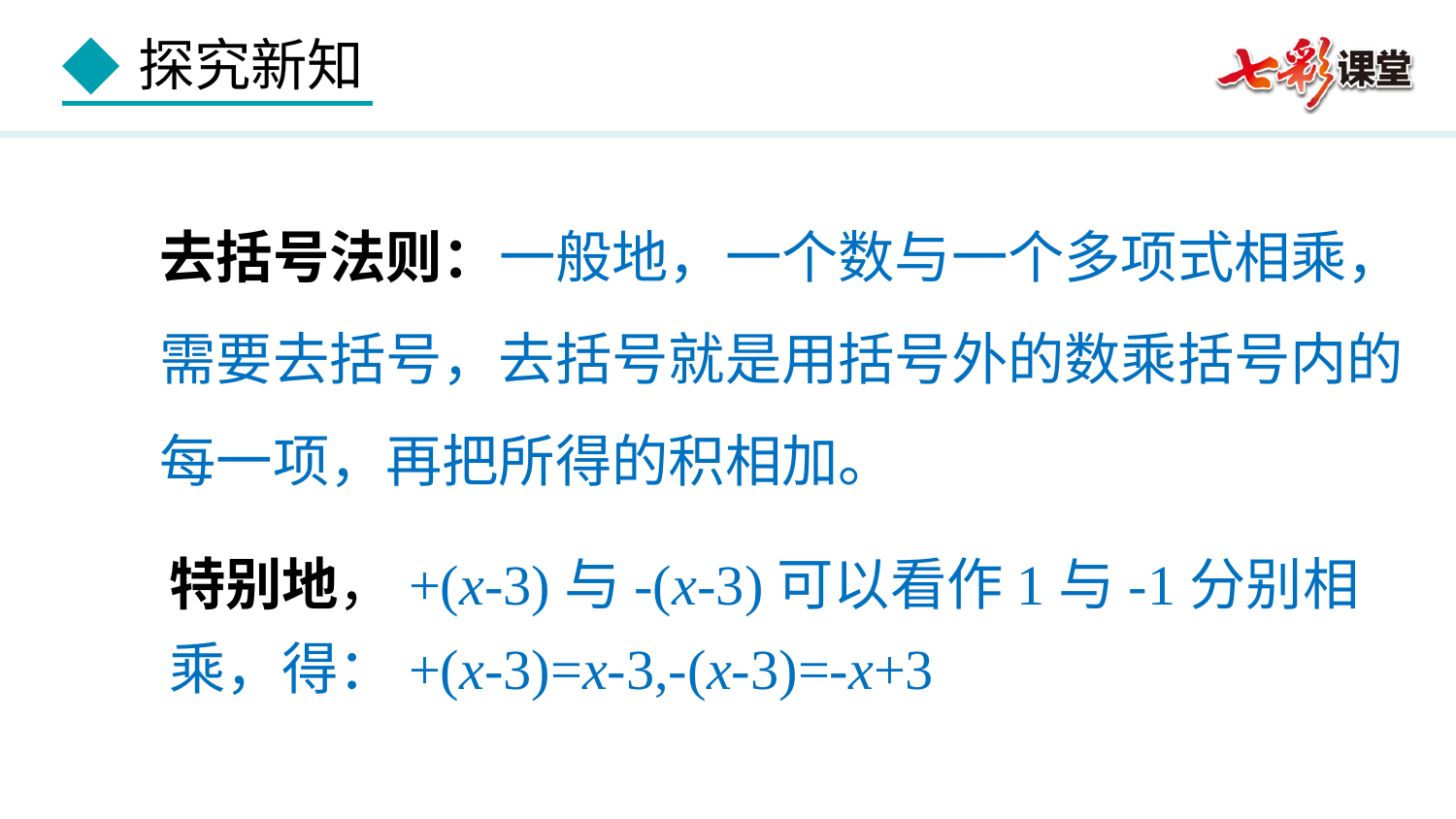

去括号法则：一般地，一个数与一个多项式相乘，需要去括号，去括号就是用括号外的数乘括号内的每一项，再把所得的积相加。
特别地，+(x-3)与-(x-3)可以看作1与-1分别相乘，得：+(x-3)=x-3,-(x-3)=-x+3